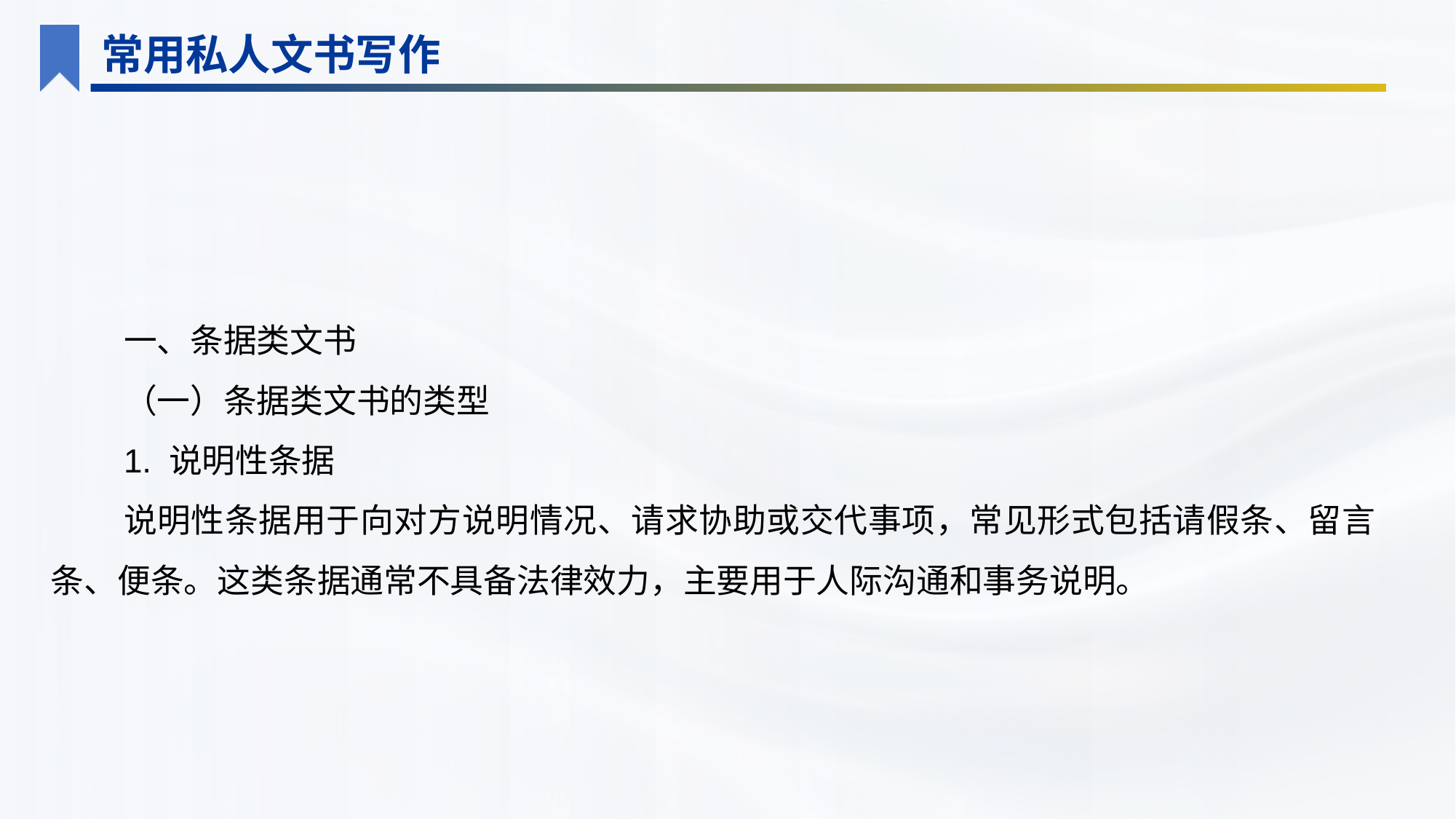

常用私人文书写作
一、条据类文书
（一）条据类文书的类型
1. 说明性条据
说明性条据用于向对方说明情况、请求协助或交代事项，常见形式包括请假条、留言条、便条。这类条据通常不具备法律效力，主要用于人际沟通和事务说明。